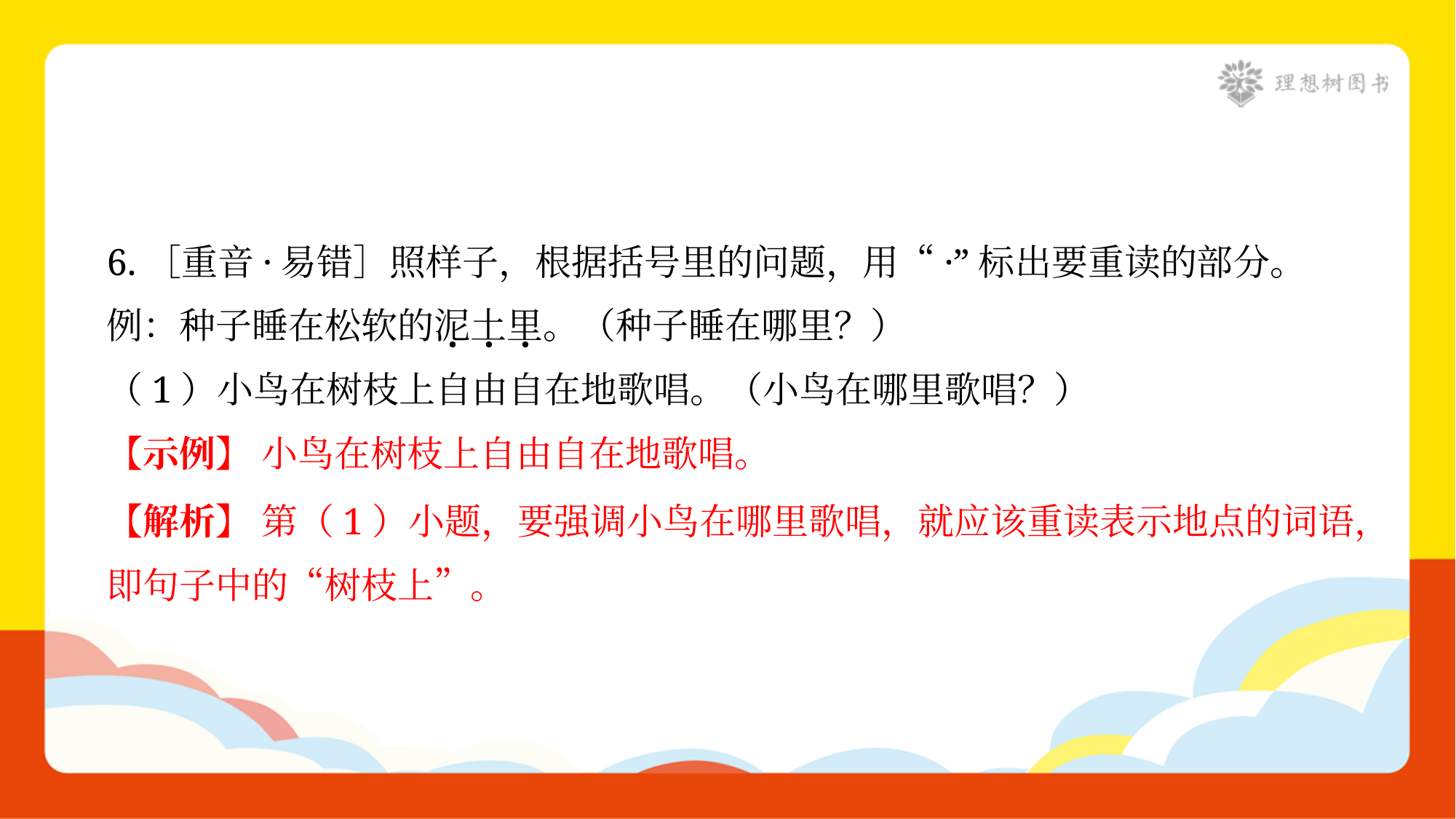

6.［重音·易错］照样子，根据括号里的问题，用“·”标出要重读的部分。
例：种子睡在松软的泥土里。（种子睡在哪里？）

（1）小鸟在树枝上自由自在地歌唱。（小鸟在哪里歌唱？）
【示例】 小鸟在树枝上自由自在地歌唱。
【解析】 第（1）小题，要强调小鸟在哪里歌唱，就应该重读表示地点的词语，
即句子中的“树枝上”。